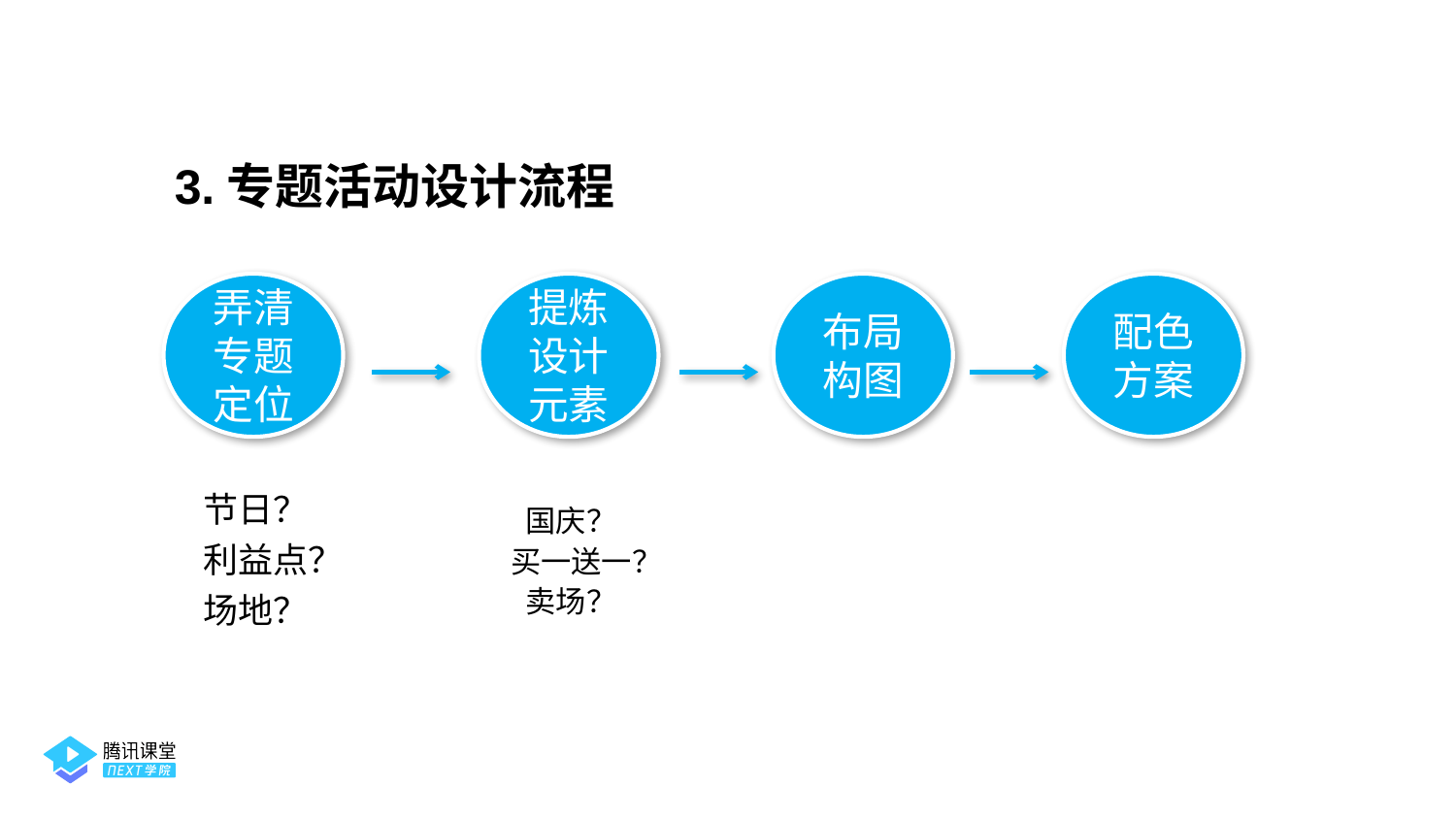

3.专题活动设计流程
弄清
专题
定位
提炼
设计
元素
布局
构图
配色方案
节日？
利益点？
场地？
国庆？
买一送一？
卖场？